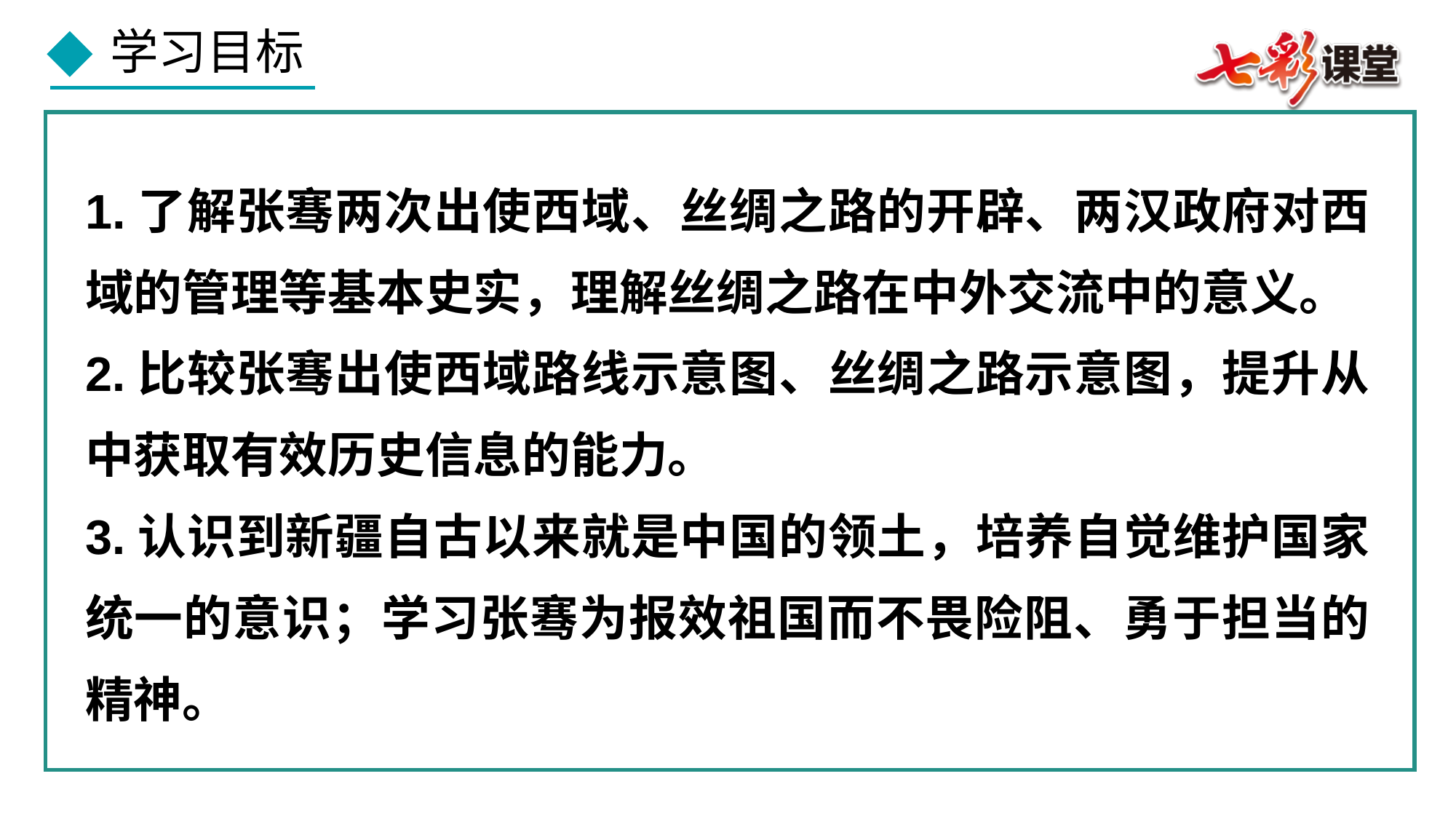

课前交流
1.了解张骞两次出使西域、丝绸之路的开辟、两汉政府对西域的管理等基本史实，理解丝绸之路在中外交流中的意义。
2.比较张骞出使西域路线示意图、丝绸之路示意图，提升从中获取有效历史信息的能力。
3.认识到新疆自古以来就是中国的领土，培养自觉维护国家统一的意识；学习张骞为报效祖国而不畏险阻、勇于担当的精神。